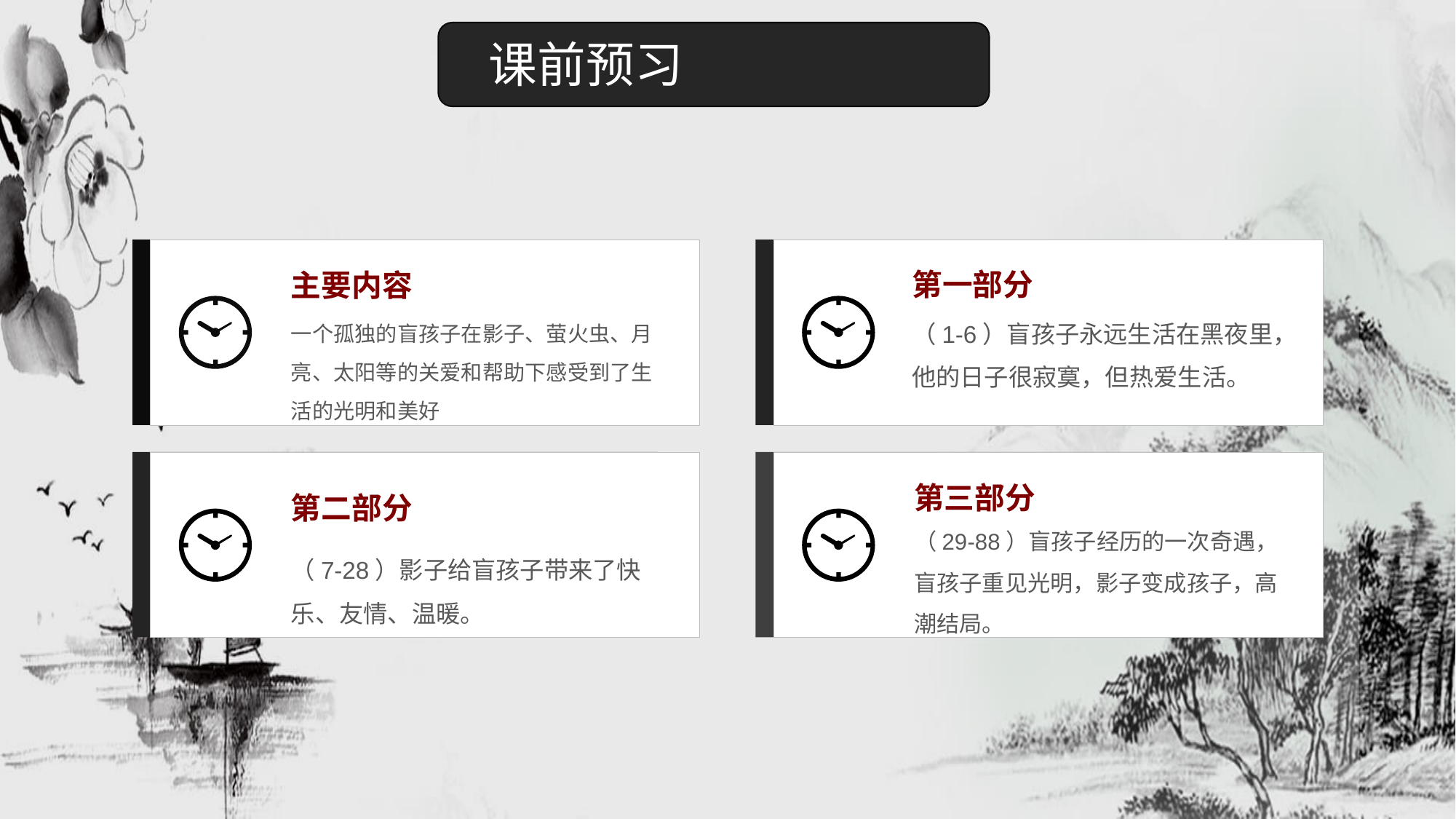

课前预习

主要内容

一个孤独的盲孩子在影子、萤火虫、月亮、太阳等的关爱和帮助下感受到了生活的光明和美好

第一部分

（1-6）盲孩子永远生活在黑夜里，他的日子很寂寞，但热爱生活。

第二部分

（7-28）影子给盲孩子带来了快乐、友情、温暖。

第三部分

（29-88）盲孩子经历的一次奇遇，盲孩子重见光明，影子变成孩子，高潮结局。